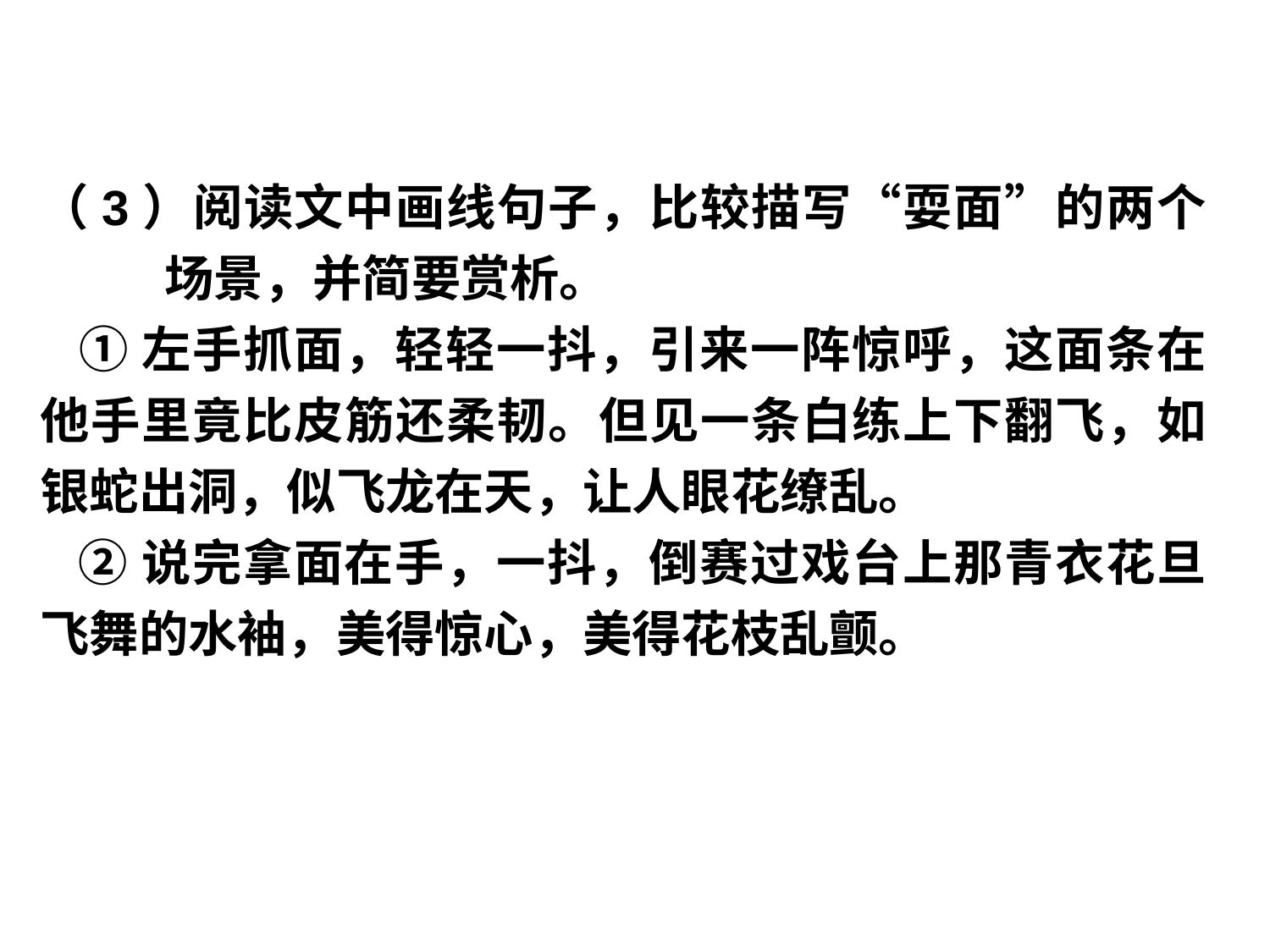

（3）阅读文中画线句子，比较描写“耍面”的两个场景，并简要赏析。
   ①左手抓面，轻轻一抖，引来一阵惊呼，这面条在他手里竟比皮筋还柔韧。但见一条白练上下翻飞，如银蛇出洞，似飞龙在天，让人眼花缭乱。
   ②说完拿面在手，一抖，倒赛过戏台上那青衣花旦飞舞的水袖，美得惊心，美得花枝乱颤。